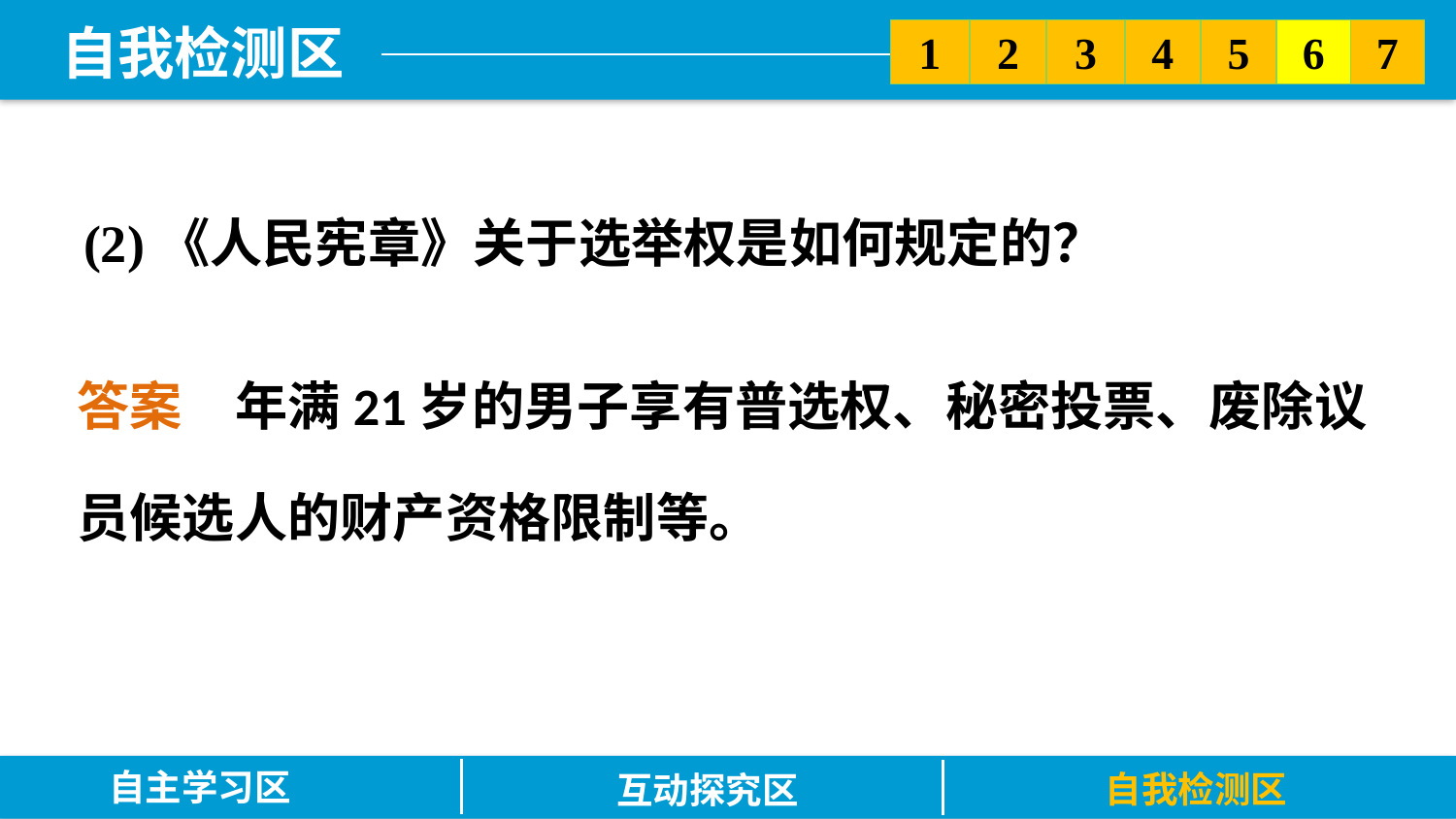

5
6
2
3
7
1
4
(2)《人民宪章》关于选举权是如何规定的？
答案　年满21岁的男子享有普选权、秘密投票、废除议员候选人的财产资格限制等。
自主学习区
自我检测区
互动探究区